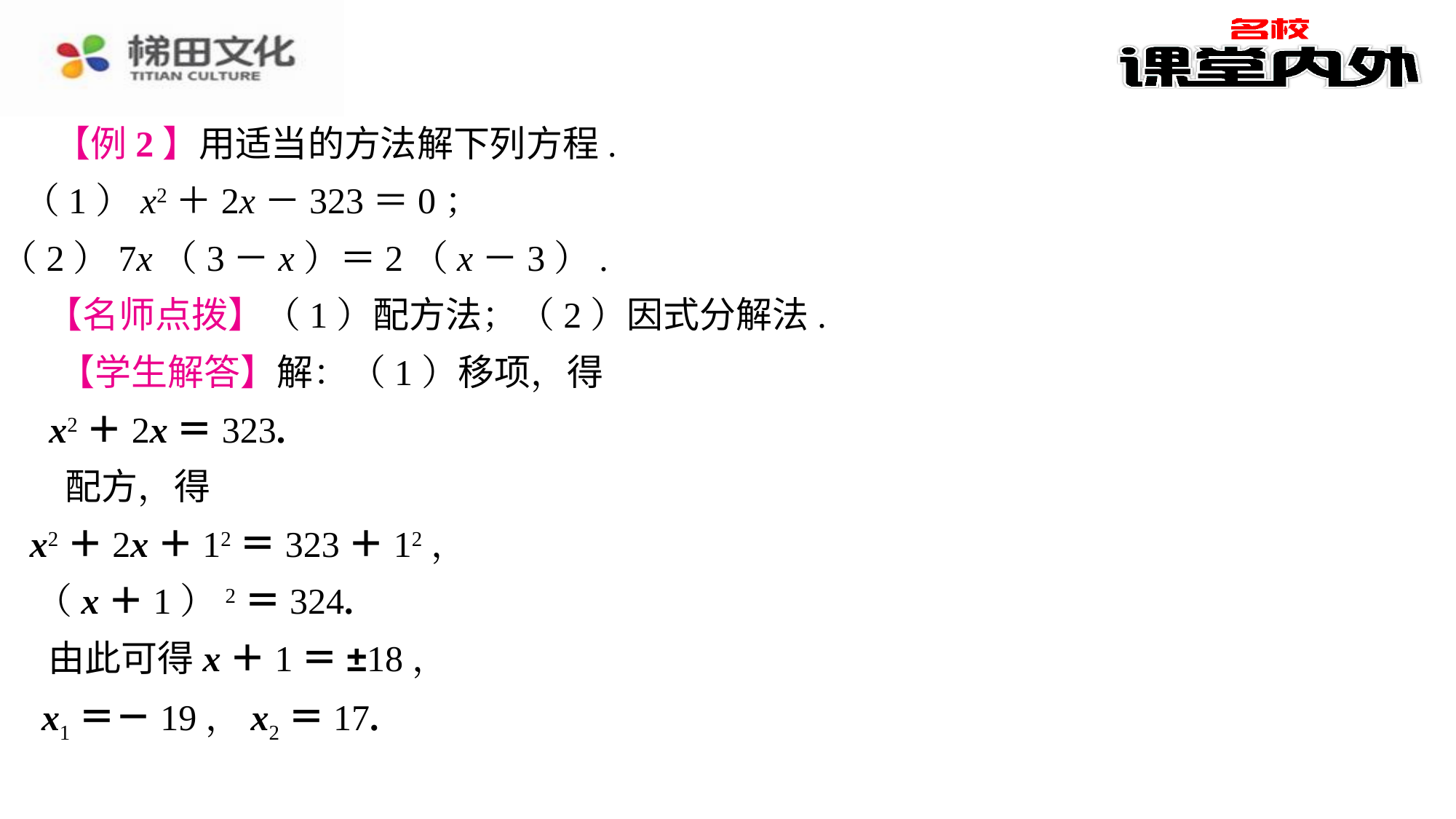

【例2】用适当的方法解下列方程.
（1）x2＋2x－323＝0；
（2）7x（3－x）＝2（x－3）.
【名师点拨】（1）配方法；（2）因式分解法.
【学生解答】解：（1）移项，得
x2＋2x＝323.
配方，得
x2＋2x＋12＝323＋12，
（x＋1）2＝324.
由此可得x＋1＝±18，
x1＝－19，x2＝17.